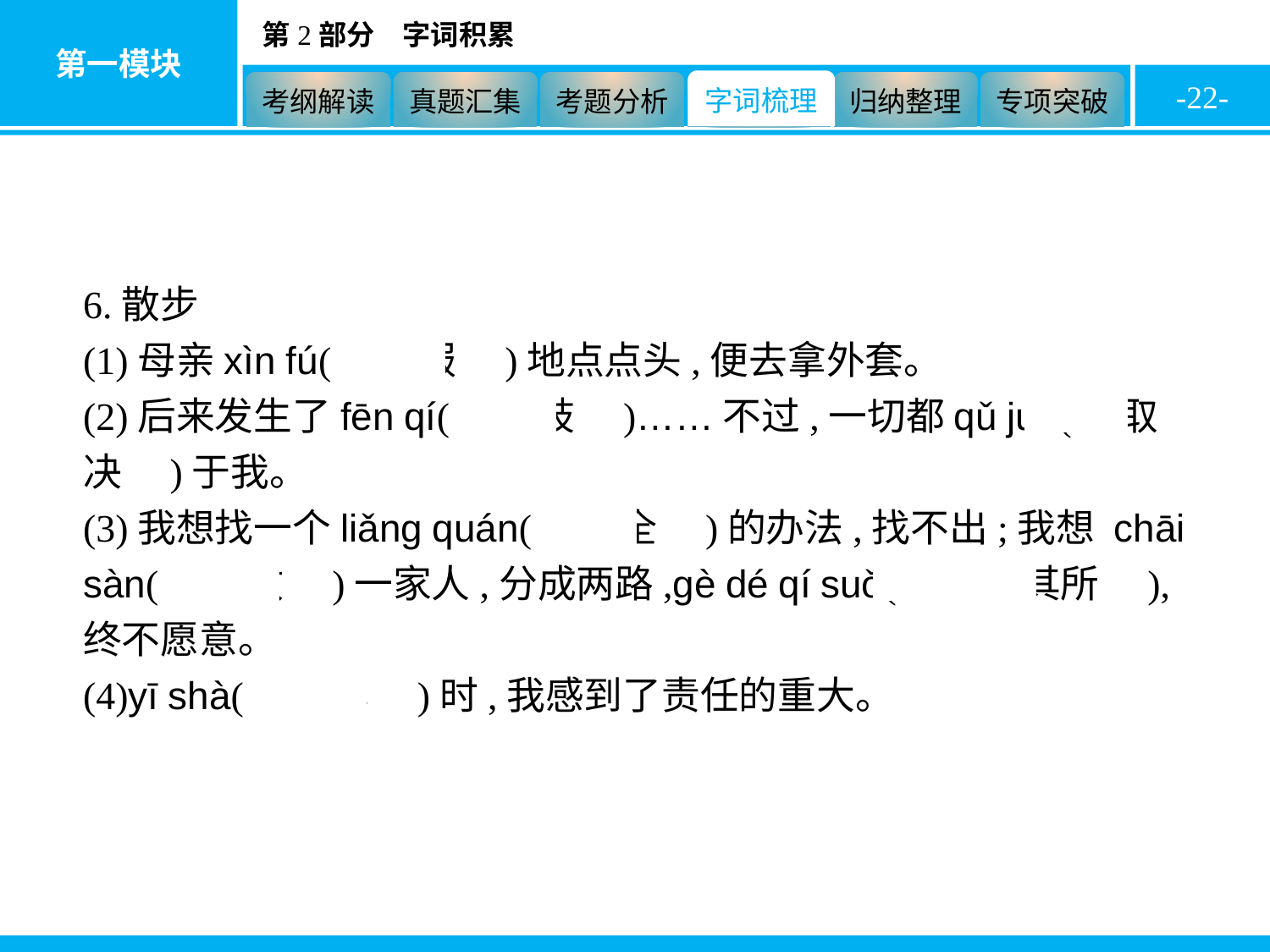

-22-
6.散步
(1)母亲xìn fú(　信服　)地点点头,便去拿外套。
(2)后来发生了fēn qí(　分歧　)……不过,一切都qǔ jué(　取决　)于我。
(3)我想找一个liǎng quán(　两全　)的办法,找不出;我想 chāi sàn(　拆散　)一家人,分成两路,ɡè dé qí suǒ(　各得其所　),终不愿意。
(4)yī shà(　一霎　)时,我感到了责任的重大。